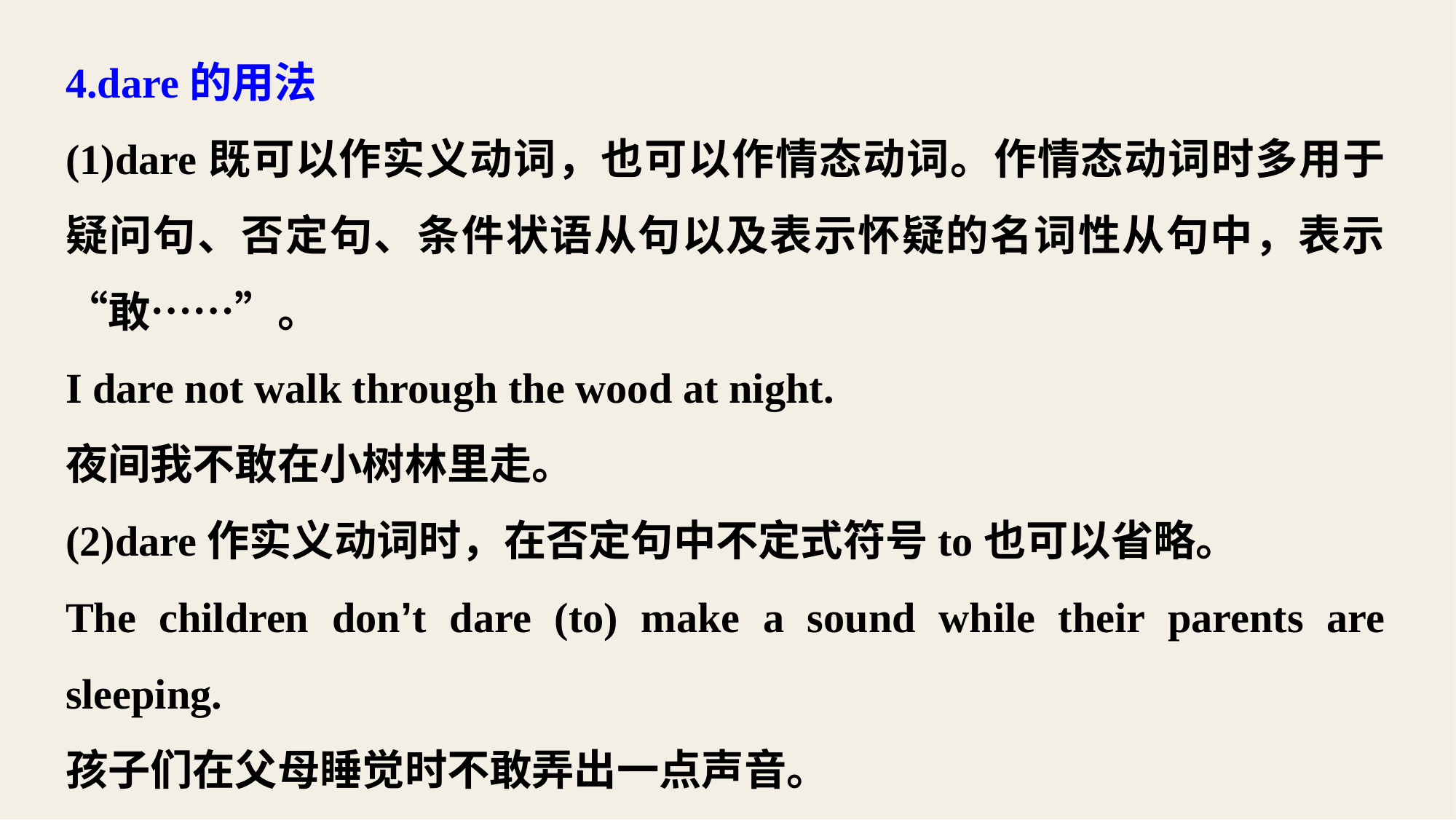

4.dare的用法
(1)dare既可以作实义动词，也可以作情态动词。作情态动词时多用于疑问句、否定句、条件状语从句以及表示怀疑的名词性从句中，表示“敢……”。
I dare not walk through the wood at night.
夜间我不敢在小树林里走。
(2)dare作实义动词时，在否定句中不定式符号to也可以省略。
The children don’t dare (to) make a sound while their parents are sleeping.
孩子们在父母睡觉时不敢弄出一点声音。